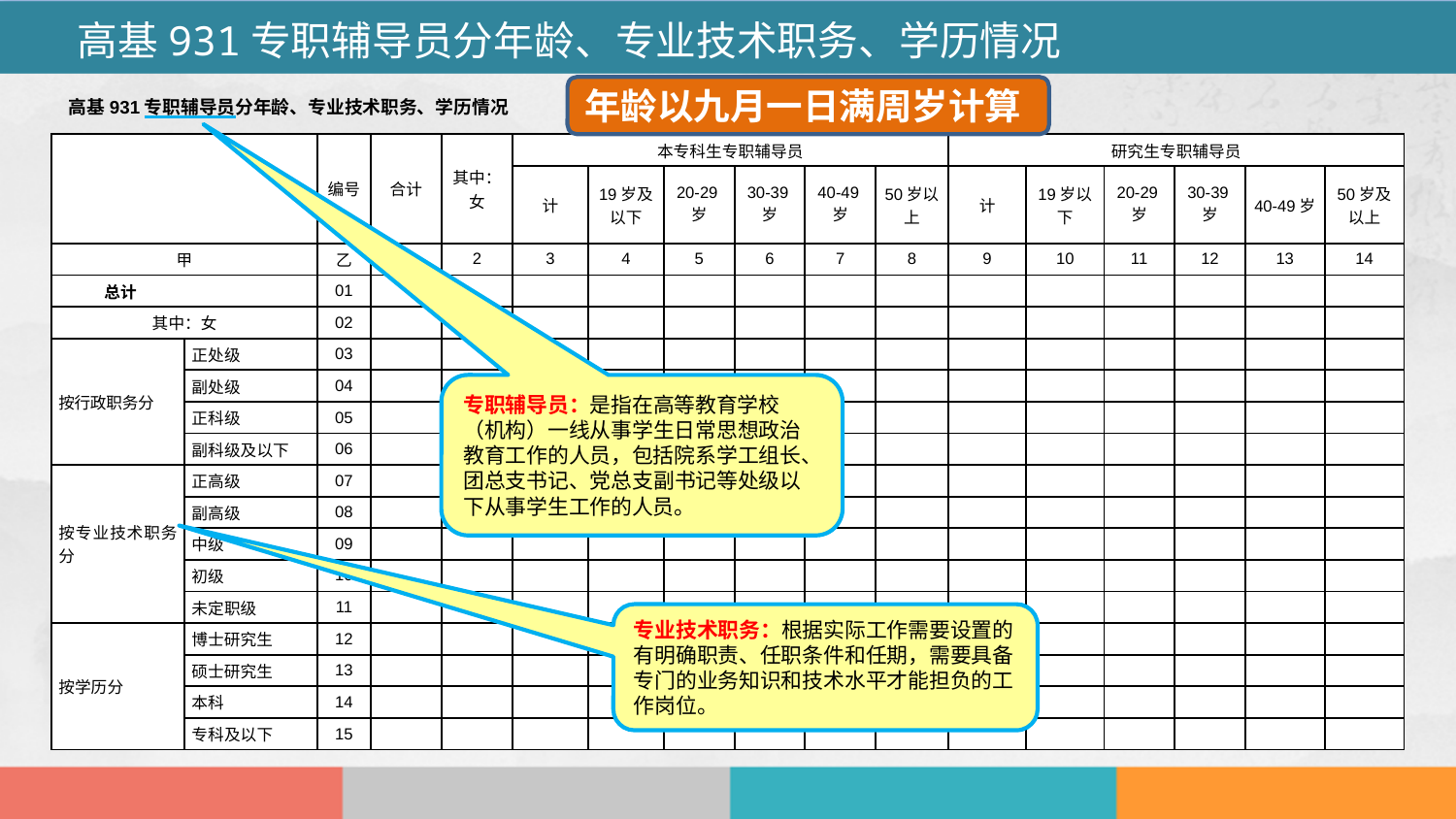

高基931专职辅导员分年龄、专业技术职务、学历情况
年龄以九月一日满周岁计算
 高基931专职辅导员分年龄、专业技术职务、学历情况                                                                                      单位：人
|  |  | 编号 | 合计 | 其中：女 | 本专科生专职辅导员 |  |  |  |  |  | 研究生专职辅导员 |  |  |  |  |  |
| --- | --- | --- | --- | --- | --- | --- | --- | --- | --- | --- | --- | --- | --- | --- | --- | --- |
|  |  |  |  |  | 计 | 19岁及以下 | 20-29岁 | 30-39岁 | 40-49岁 | 50岁以上 | 计 | 19岁以下 | 20-29岁 | 30-39岁 | 40-49岁 | 50岁及以上 |
| 甲 |  | 乙 | 1 | 2 | 3 | 4 | 5 | 6 | 7 | 8 | 9 | 10 | 11 | 12 | 13 | 14 |
| 总计 |  | 01 |  |  |  |  |  |  |  |  |  |  |  |  |  |  |
| 其中：女 |  | 02 |  |  |  |  |  |  |  |  |  |  |  |  |  |  |
| 按行政职务分 | 正处级 | 03 |  |  |  |  |  |  |  |  |  |  |  |  |  |  |
|  | 副处级 | 04 |  |  |  |  |  |  |  |  |  |  |  |  |  |  |
|  | 正科级 | 05 |  |  |  |  |  |  |  |  |  |  |  |  |  |  |
|  | 副科级及以下 | 06 |  |  |  |  |  |  |  |  |  |  |  |  |  |  |
| 按专业技术职务分 | 正高级 | 07 |  |  |  |  |  |  |  |  |  |  |  |  |  |  |
|  | 副高级 | 08 |  |  |  |  |  |  |  |  |  |  |  |  |  |  |
|  | 中级 | 09 |  |  |  |  |  |  |  |  |  |  |  |  |  |  |
|  | 初级 | 10 |  |  |  |  |  |  |  |  |  |  |  |  |  |  |
|  | 未定职级 | 11 |  |  |  |  |  |  |  |  |  |  |  |  |  |  |
| 按学历分 | 博士研究生 | 12 |  |  |  |  |  |  |  |  |  |  |  |  |  |  |
|  | 硕士研究生 | 13 |  |  |  |  |  |  |  |  |  |  |  |  |  |  |
|  | 本科 | 14 |  |  |  |  |  |  |  |  |  |  |  |  |  |  |
|  | 专科及以下 | 15 |  |  |  |  |  |  |  |  |  |  |  |  |  |  |
专职辅导员：是指在高等教育学校（机构）一线从事学生日常思想政治教育工作的人员，包括院系学工组长、团总支书记、党总支副书记等处级以下从事学生工作的人员。
专业技术职务：根据实际工作需要设置的有明确职责、任职条件和任期，需要具备专门的业务知识和技术水平才能担负的工作岗位。